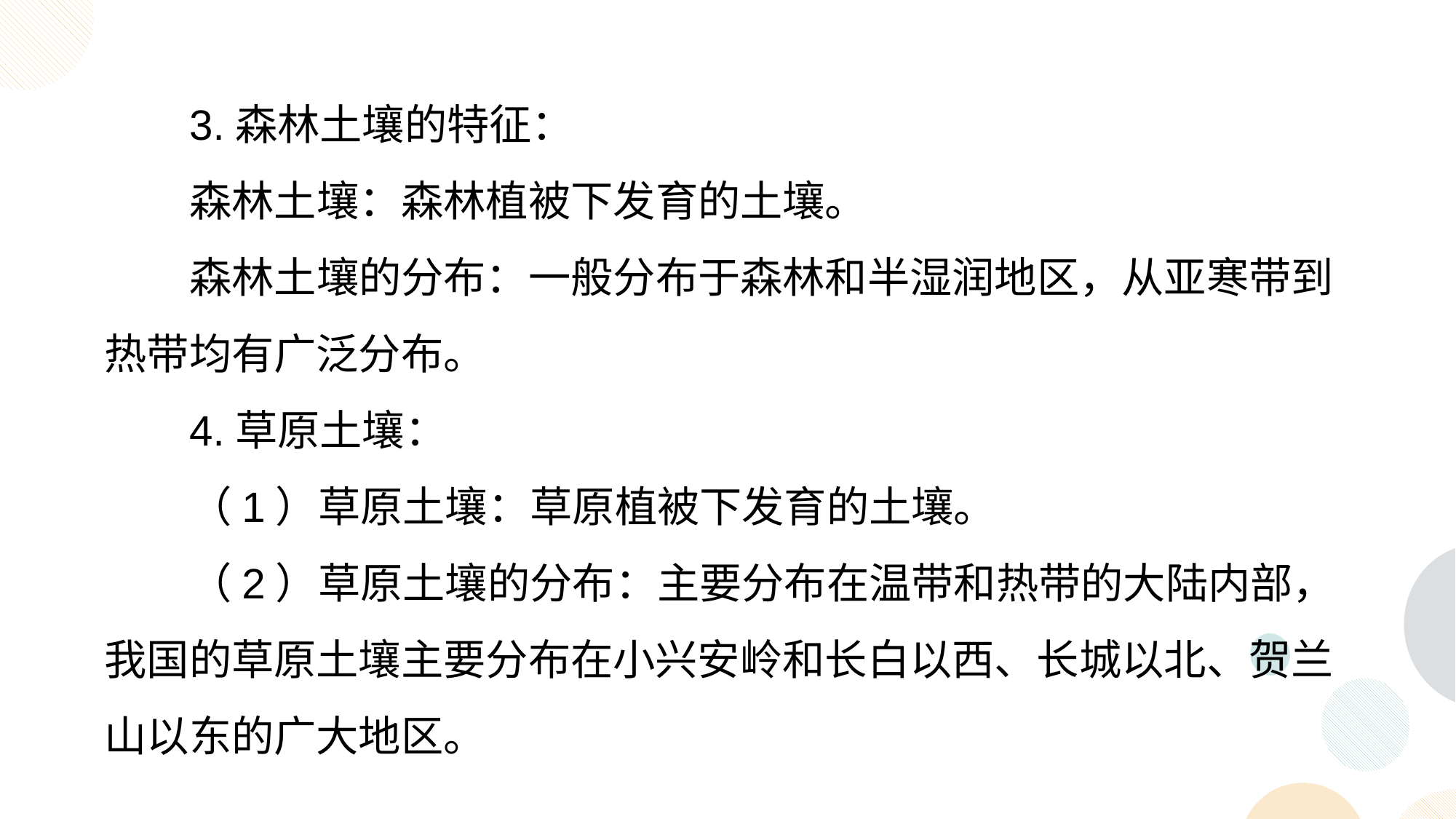

3.森林土壤的特征：
森林土壤：森林植被下发育的土壤。
森林土壤的分布：一般分布于森林和半湿润地区，从亚寒带到热带均有广泛分布。
4.草原土壤：
（1）草原土壤：草原植被下发育的土壤。
（2）草原土壤的分布：主要分布在温带和热带的大陆内部，我国的草原土壤主要分布在小兴安岭和长白以西、长城以北、贺兰山以东的广大地区。